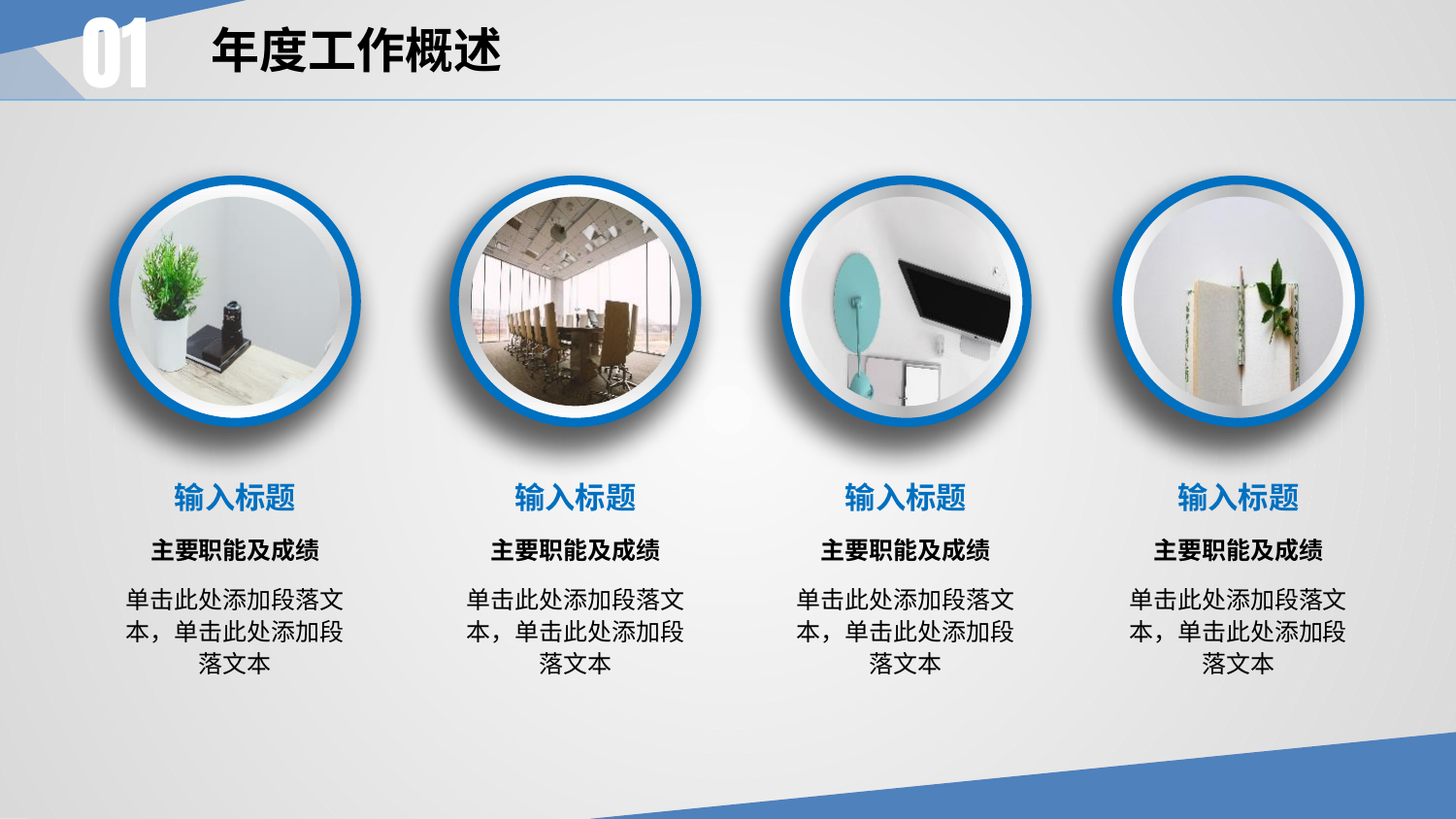

01
年度工作概述

输入标题
输入标题
输入标题
输入标题
主要职能及成绩
主要职能及成绩
主要职能及成绩
主要职能及成绩
单击此处添加段落文本，单击此处添加段落文本
单击此处添加段落文本，单击此处添加段落文本
单击此处添加段落文本，单击此处添加段落文本
单击此处添加段落文本，单击此处添加段落文本